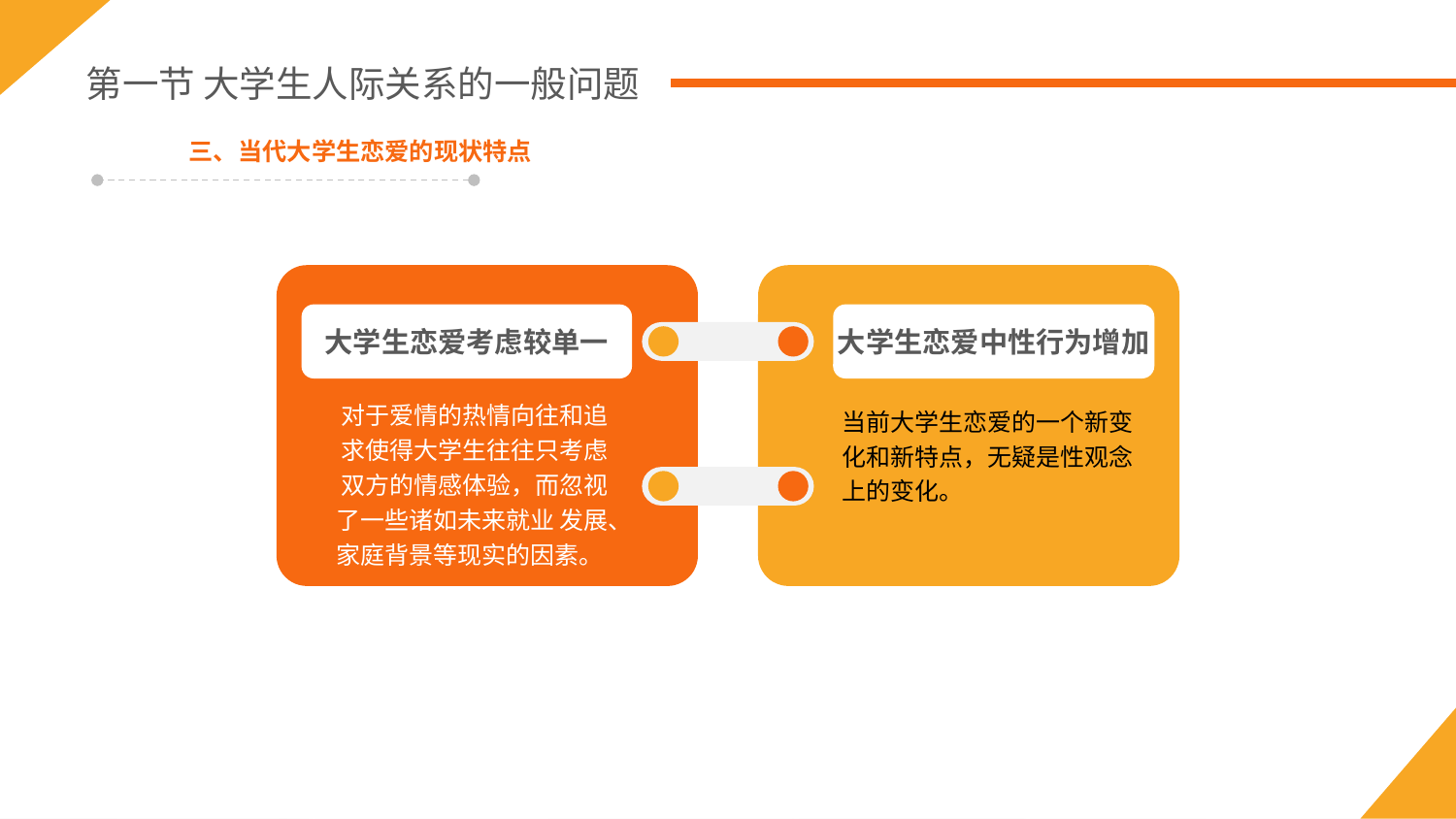

第一节 大学生人际关系的一般问题
三、当代大学生恋爱的现状特点

大学生恋爱考虑较单一
大学生恋爱中性行为增加

大学生恋爱普遍

对于爱情的热情向往和追求使得大学生往往只考虑双方的情感体验，而忽视了一些诸如未来就业 发展、家庭背景等现实的因素。
当前大学生恋爱的一个新变化和新特点，无疑是性观念上的变化。